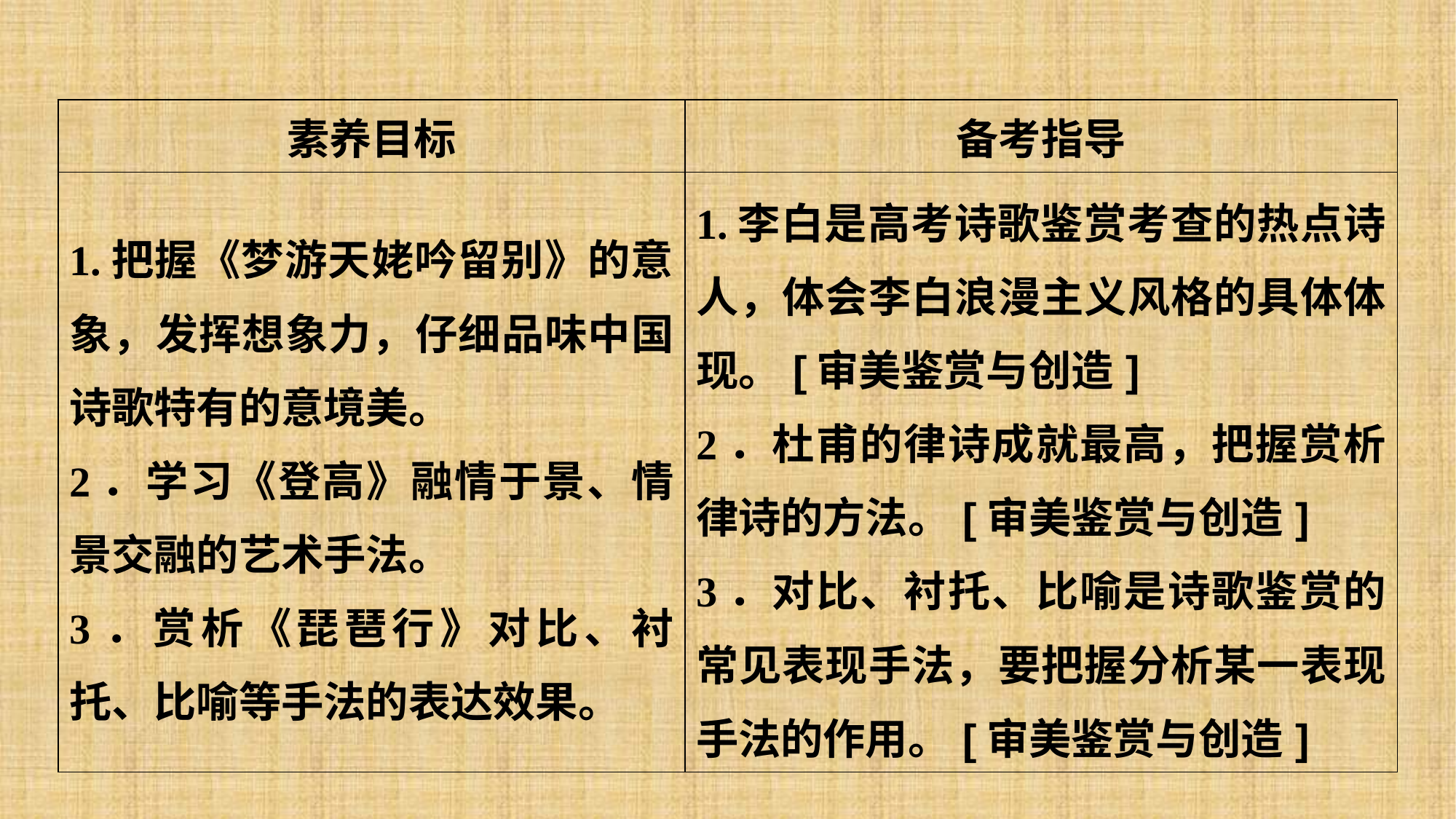

| 素养目标 | 备考指导 |
| --- | --- |
| 1.把握《梦游天姥吟留别》的意象，发挥想象力，仔细品味中国诗歌特有的意境美。 2．学习《登高》融情于景、情景交融的艺术手法。 3．赏析《琵琶行》对比、衬托、比喻等手法的表达效果。 | 1.李白是高考诗歌鉴赏考查的热点诗人，体会李白浪漫主义风格的具体体现。[审美鉴赏与创造] 2．杜甫的律诗成就最高，把握赏析律诗的方法。[审美鉴赏与创造] 3．对比、衬托、比喻是诗歌鉴赏的常见表现手法，要把握分析某一表现手法的作用。[审美鉴赏与创造] |